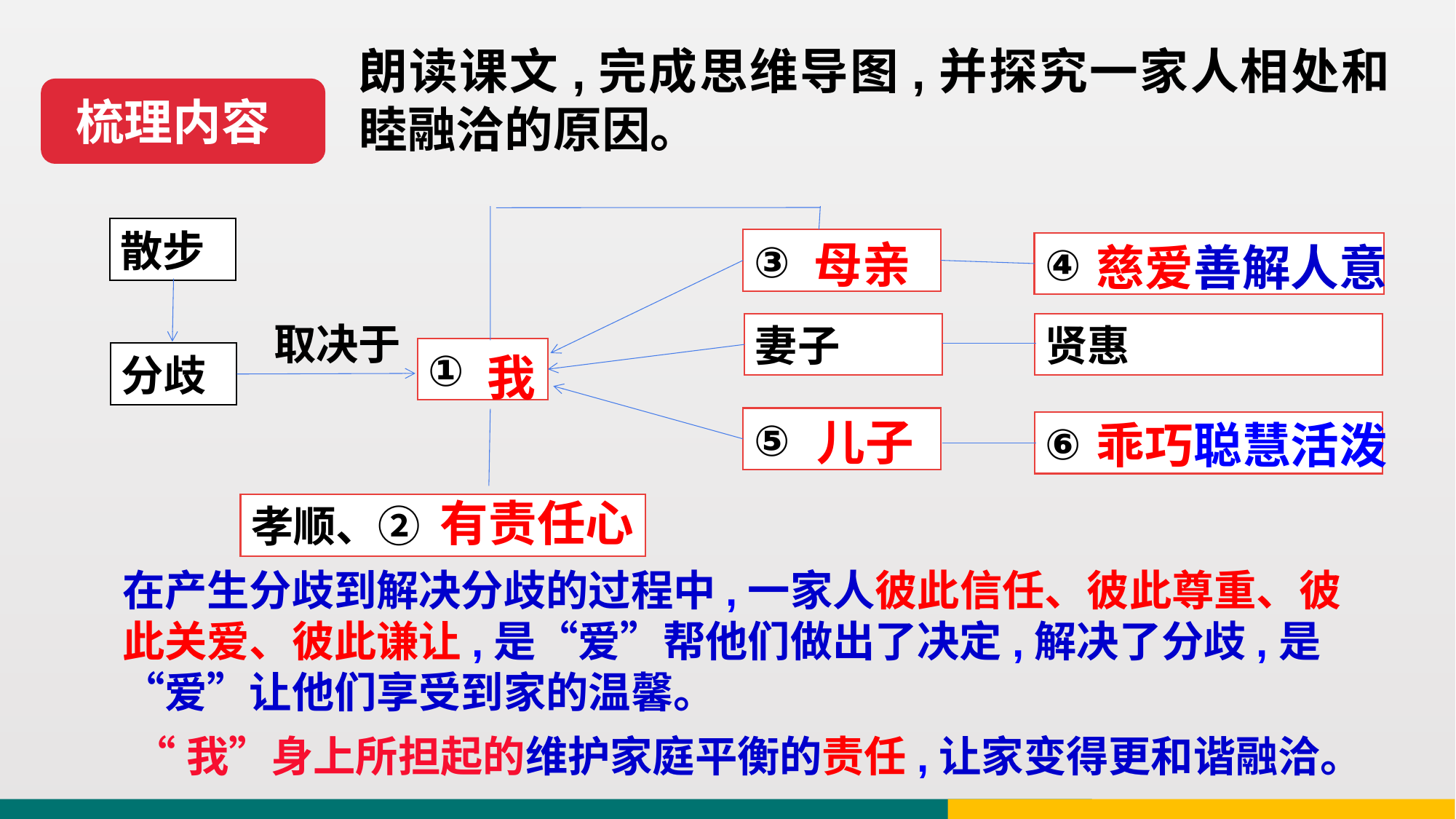

朗读课文,完成思维导图,并探究一家人相处和睦融洽的原因。

梳理内容

散步
母亲
③
慈爱善解人意
④
取决于
妻子
贤惠
①
我
分歧
儿子
⑤
乖巧聪慧活泼
⑥
有责任心
孝顺、②
在产生分歧到解决分歧的过程中,一家人彼此信任、彼此尊重、彼此关爱、彼此谦让,是“爱”帮他们做出了决定,解决了分歧,是“爱”让他们享受到家的温馨。
“我”身上所担起的维护家庭平衡的责任,让家变得更和谐融洽。